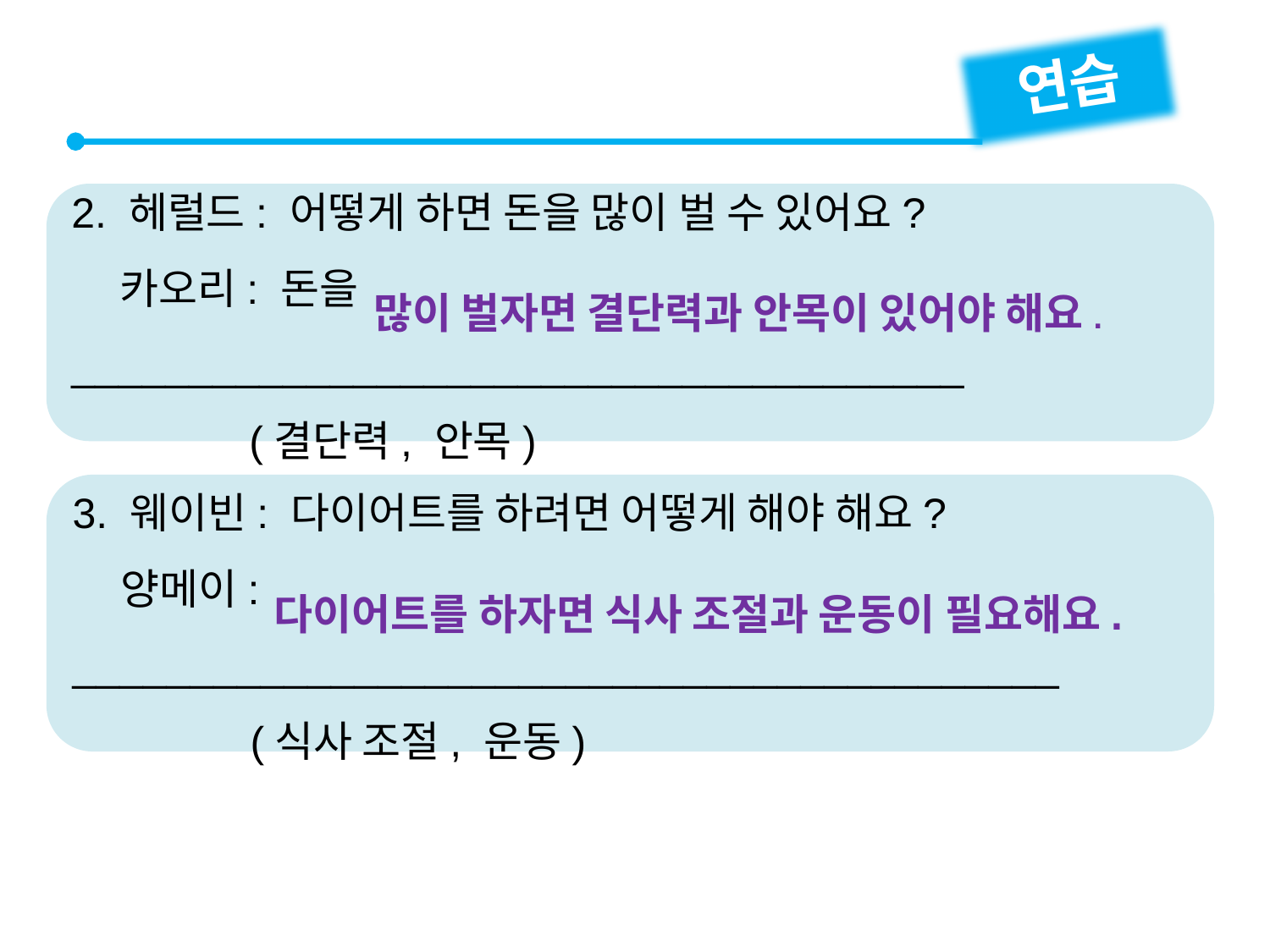

연습
2. 헤럴드: 어떻게 하면 돈을 많이 벌 수 있어요?
    카오리: 돈을______________________________________
               (결단력, 안목)
많이 벌자면 결단력과 안목이 있어야 해요.
3. 웨이빈: 다이어트를 하려면 어떻게 해야 해요?
    양메이: __________________________________________
               (식사 조절, 운동)
다이어트를 하자면 식사 조절과 운동이 필요해요.